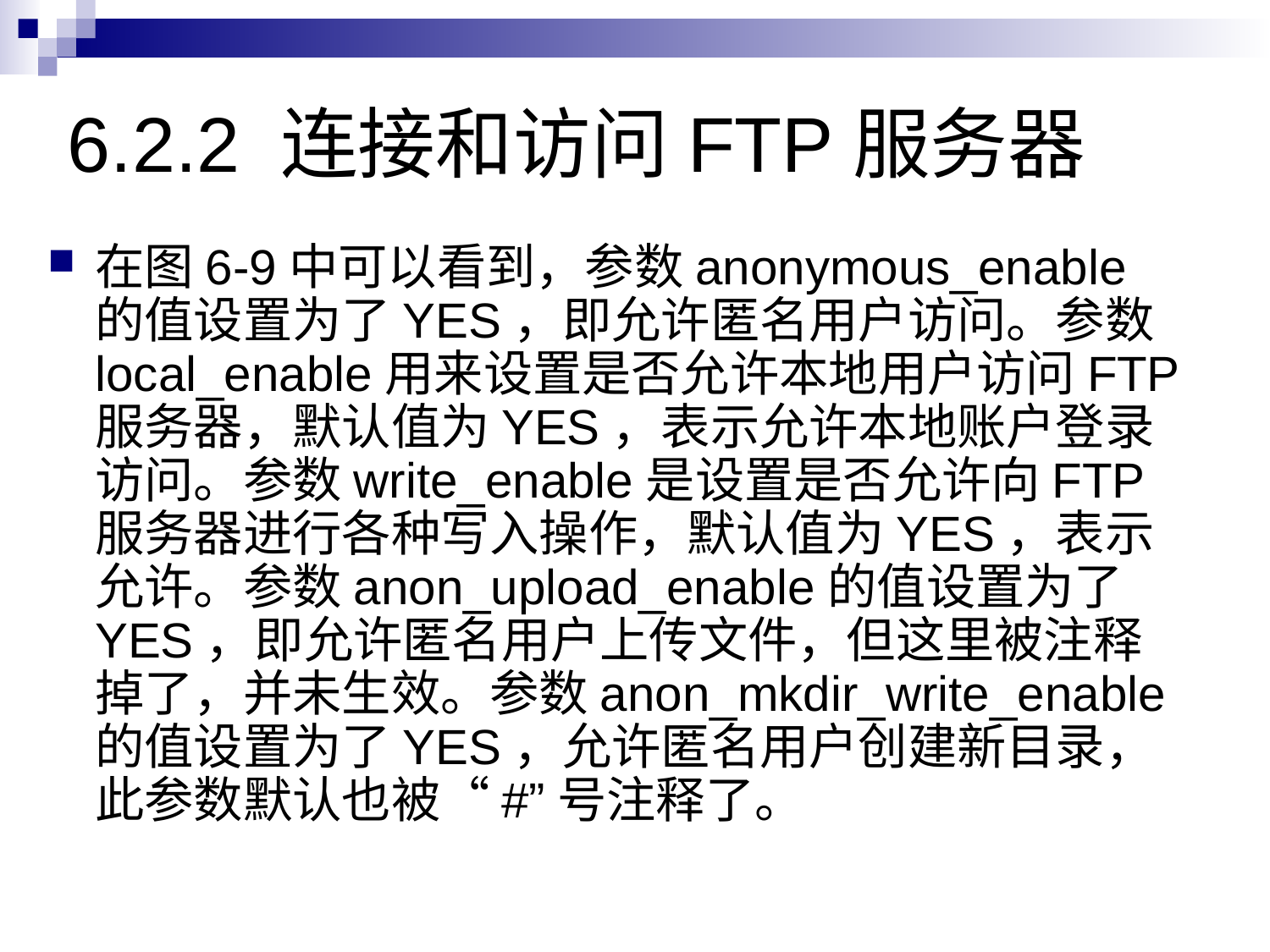

# 6.2.2 连接和访问FTP服务器
在图6-9中可以看到，参数anonymous_enable的值设置为了YES，即允许匿名用户访问。参数local_enable用来设置是否允许本地用户访问FTP服务器，默认值为YES，表示允许本地账户登录访问。参数write_enable是设置是否允许向FTP服务器进行各种写入操作，默认值为YES，表示允许。参数anon_upload_enable的值设置为了YES，即允许匿名用户上传文件，但这里被注释掉了，并未生效。参数anon_mkdir_write_enable的值设置为了YES，允许匿名用户创建新目录，此参数默认也被“#”号注释了。